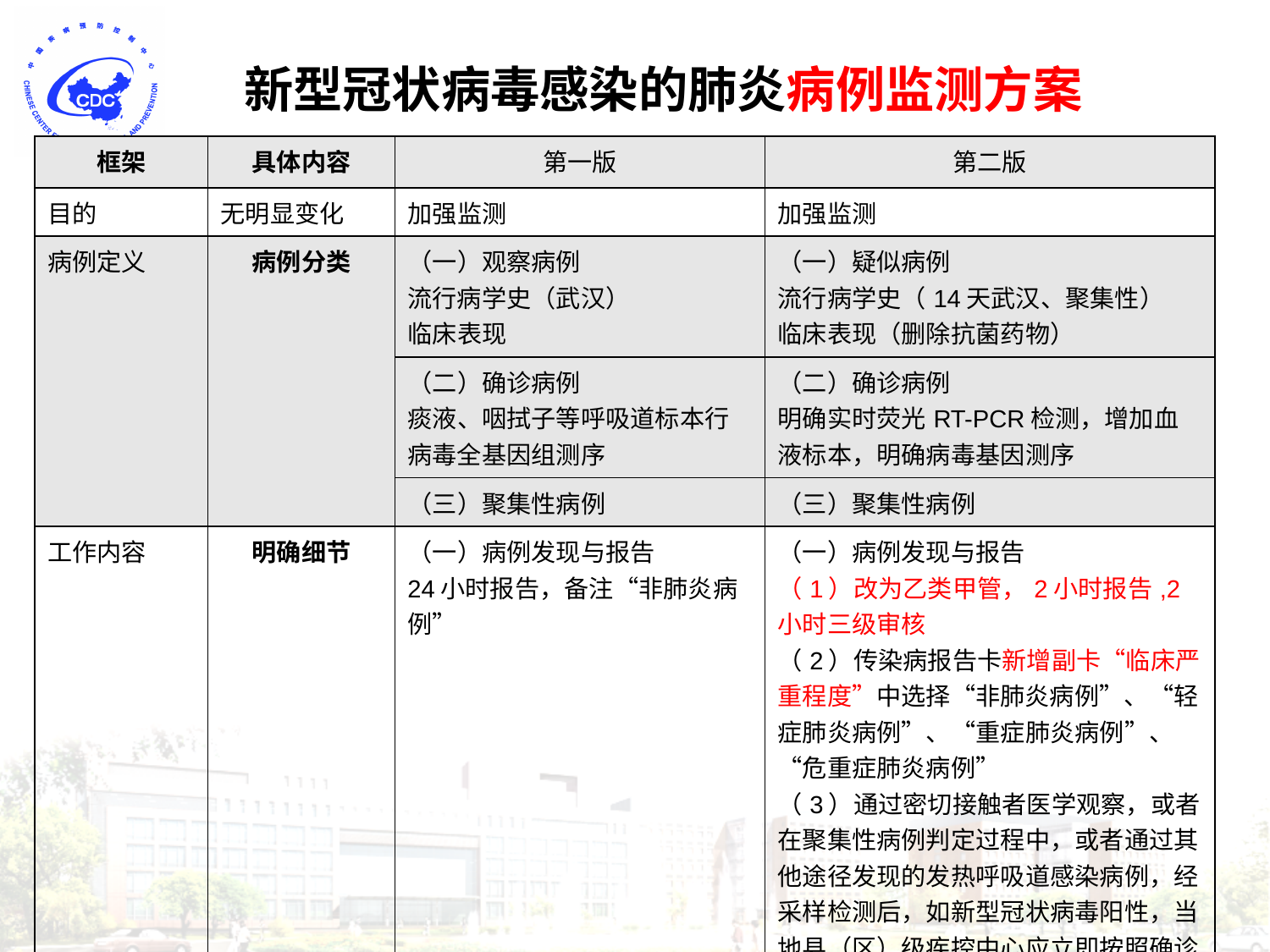

新型冠状病毒感染的肺炎病例监测方案
| 框架 | 具体内容 | 第一版 | 第二版 |
| --- | --- | --- | --- |
| 目的 | 无明显变化 | 加强监测 | 加强监测 |
| 病例定义 | 病例分类 | （一）观察病例 流行病学史（武汉） 临床表现 | （一）疑似病例 流行病学史（14天武汉、聚集性） 临床表现（删除抗菌药物） |
|  |  | （二）确诊病例 痰液、咽拭子等呼吸道标本行病毒全基因组测序 | （二）确诊病例 明确实时荧光RT-PCR检测，增加血液标本，明确病毒基因测序 |
|  |  | （三）聚集性病例 | （三）聚集性病例 |
| 工作内容 | 明确细节 | （一）病例发现与报告 24小时报告，备注“非肺炎病例” | （一）病例发现与报告 （1）改为乙类甲管，2小时报告,2小时三级审核 （2）传染病报告卡新增副卡“临床严重程度”中选择“非肺炎病例”、“轻症肺炎病例”、“重症肺炎病例”、“危重症肺炎病例” （3）通过密切接触者医学观察，或者在聚集性病例判定过程中，或者通过其他途径发现的发热呼吸道感染病例，经采样检测后，如新型冠状病毒阳性，当地县（区）级疾控中心应立即按照确诊病例进行网络直报。（非肺炎确诊病例也要报告） |